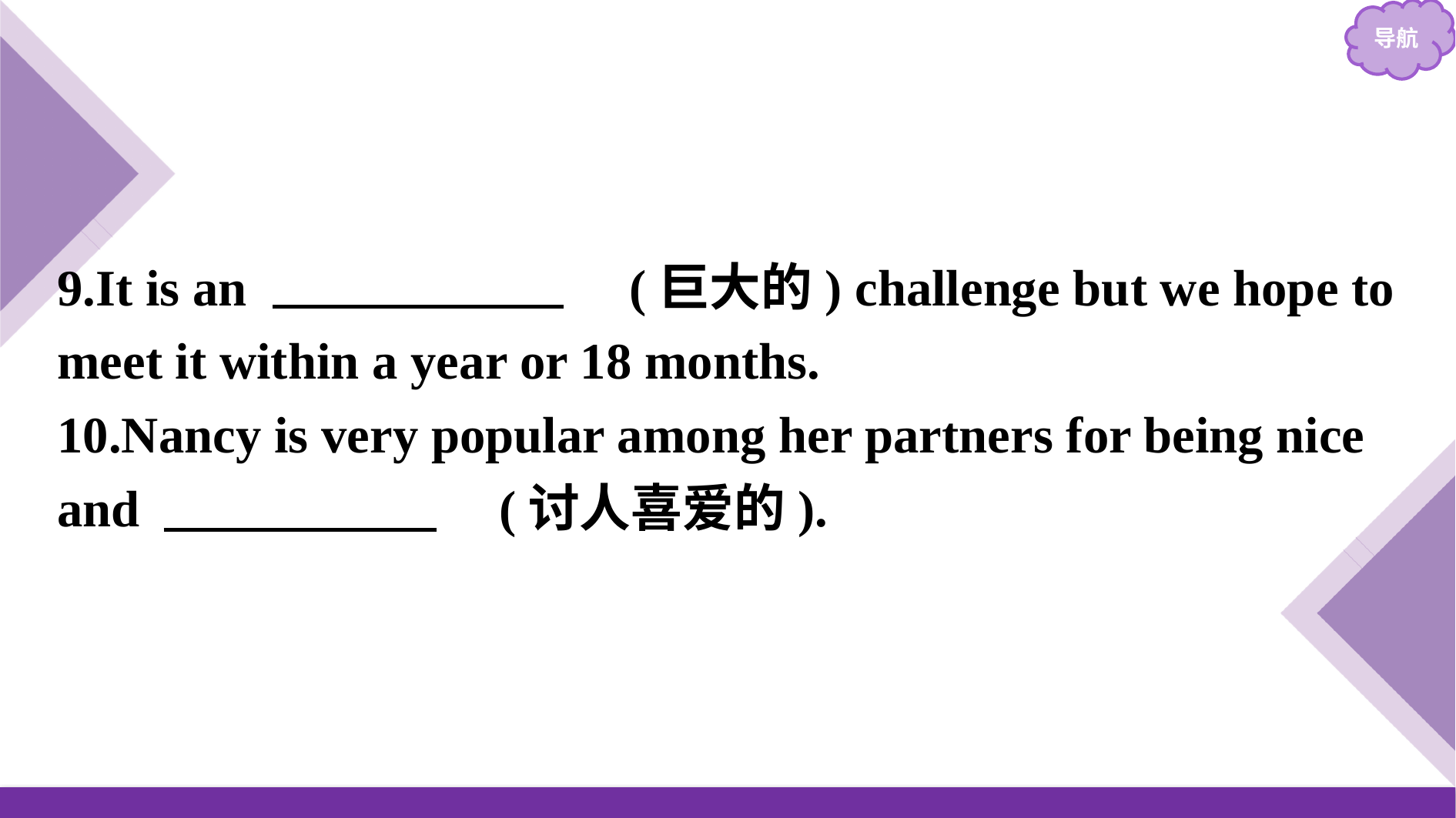

9.It is an 　enormous　(巨大的) challenge but we hope to meet it within a year or 18 months.
10.Nancy is very popular among her partners for being nice and 　adorable　(讨人喜爱的).